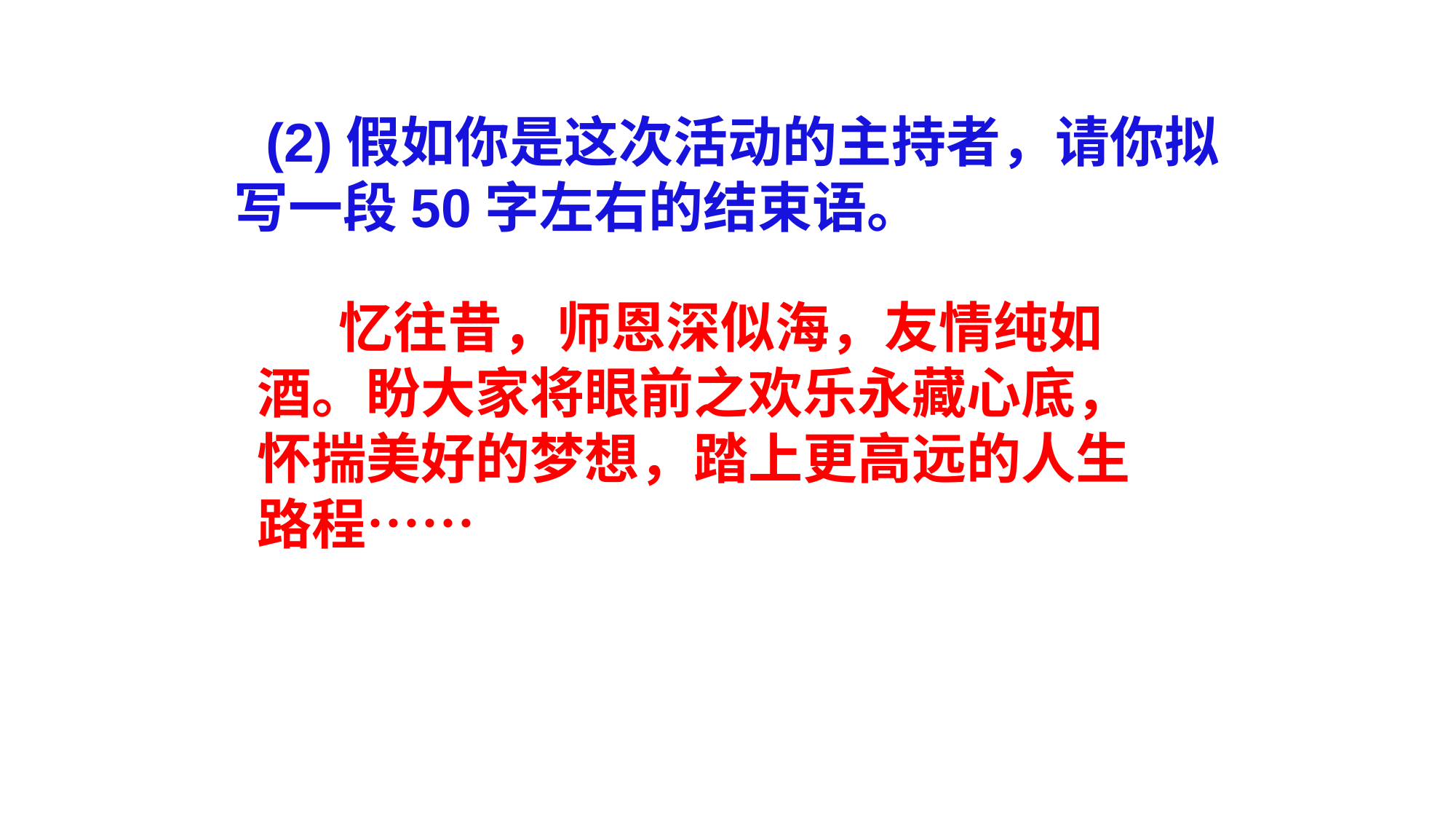

(2)假如你是这次活动的主持者，请你拟写一段50字左右的结束语。
   忆往昔，师恩深似海，友情纯如酒。盼大家将眼前之欢乐永藏心底，怀揣美好的梦想，踏上更高远的人生路程……